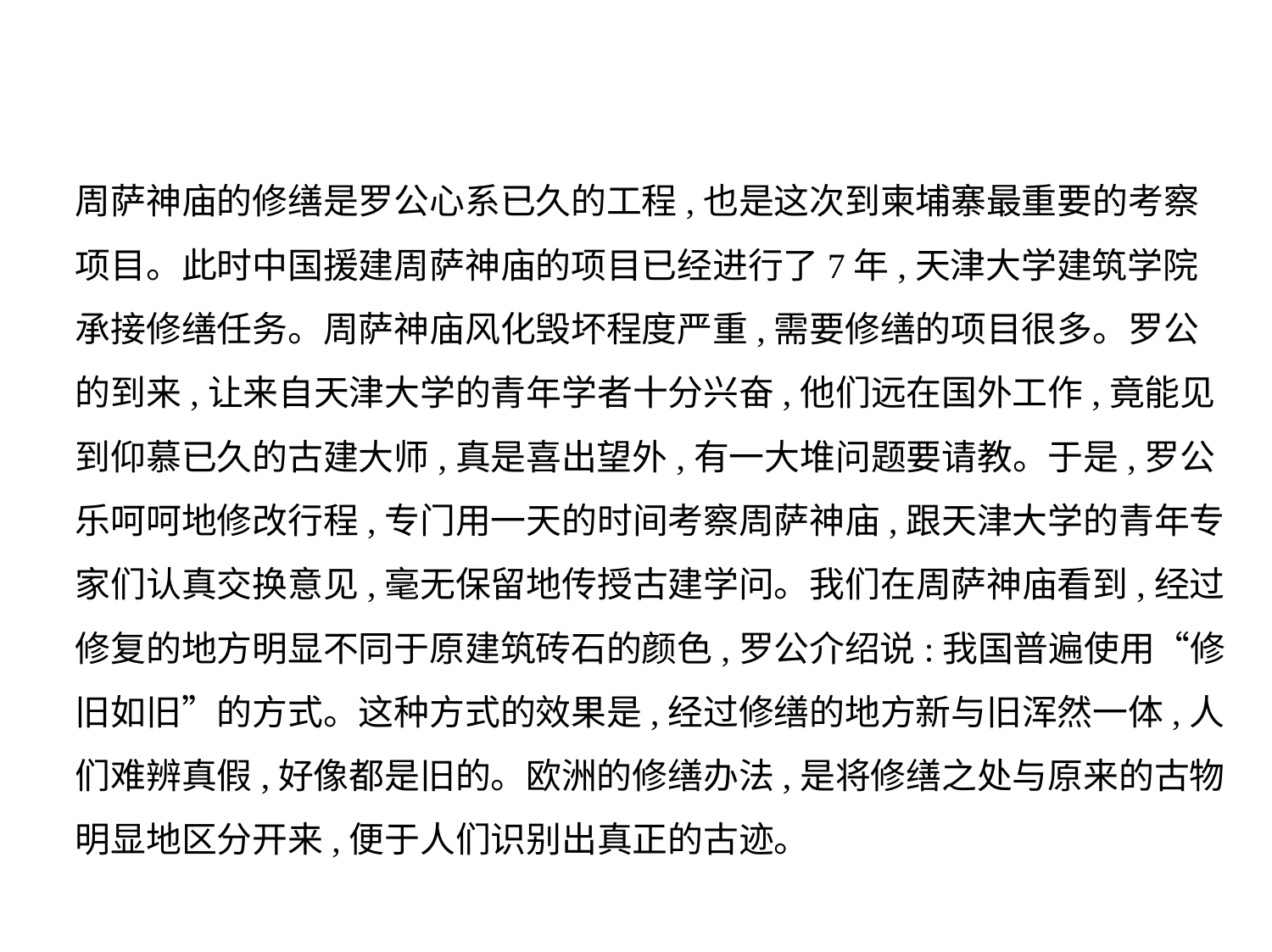

周萨神庙的修缮是罗公心系已久的工程,也是这次到柬埔寨最重要的考察
项目。此时中国援建周萨神庙的项目已经进行了7年,天津大学建筑学院
承接修缮任务。周萨神庙风化毁坏程度严重,需要修缮的项目很多。罗公
的到来,让来自天津大学的青年学者十分兴奋,他们远在国外工作,竟能见
到仰慕已久的古建大师,真是喜出望外,有一大堆问题要请教。于是,罗公
乐呵呵地修改行程,专门用一天的时间考察周萨神庙,跟天津大学的青年专
家们认真交换意见,毫无保留地传授古建学问。我们在周萨神庙看到,经过
修复的地方明显不同于原建筑砖石的颜色,罗公介绍说:我国普遍使用“修
旧如旧”的方式。这种方式的效果是,经过修缮的地方新与旧浑然一体,人
们难辨真假,好像都是旧的。欧洲的修缮办法,是将修缮之处与原来的古物
明显地区分开来,便于人们识别出真正的古迹。